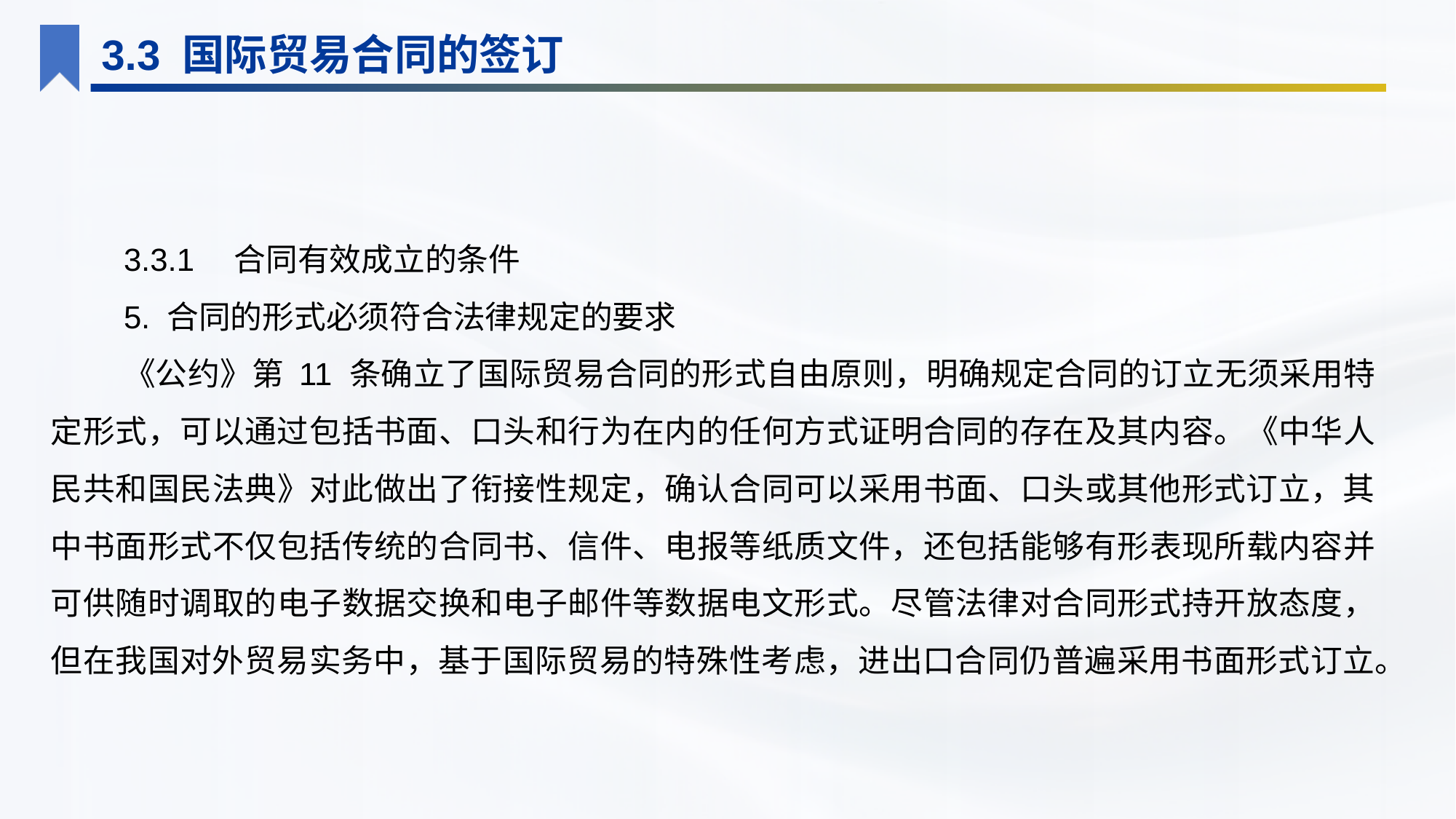

3.3 国际贸易合同的签订
3.3.1　合同有效成立的条件
5. 合同的形式必须符合法律规定的要求
《公约》第 11 条确立了国际贸易合同的形式自由原则，明确规定合同的订立无须采用特定形式，可以通过包括书面、口头和行为在内的任何方式证明合同的存在及其内容。《中华人民共和国民法典》对此做出了衔接性规定，确认合同可以采用书面、口头或其他形式订立，其中书面形式不仅包括传统的合同书、信件、电报等纸质文件，还包括能够有形表现所载内容并可供随时调取的电子数据交换和电子邮件等数据电文形式。尽管法律对合同形式持开放态度，但在我国对外贸易实务中，基于国际贸易的特殊性考虑，进出口合同仍普遍采用书面形式订立。